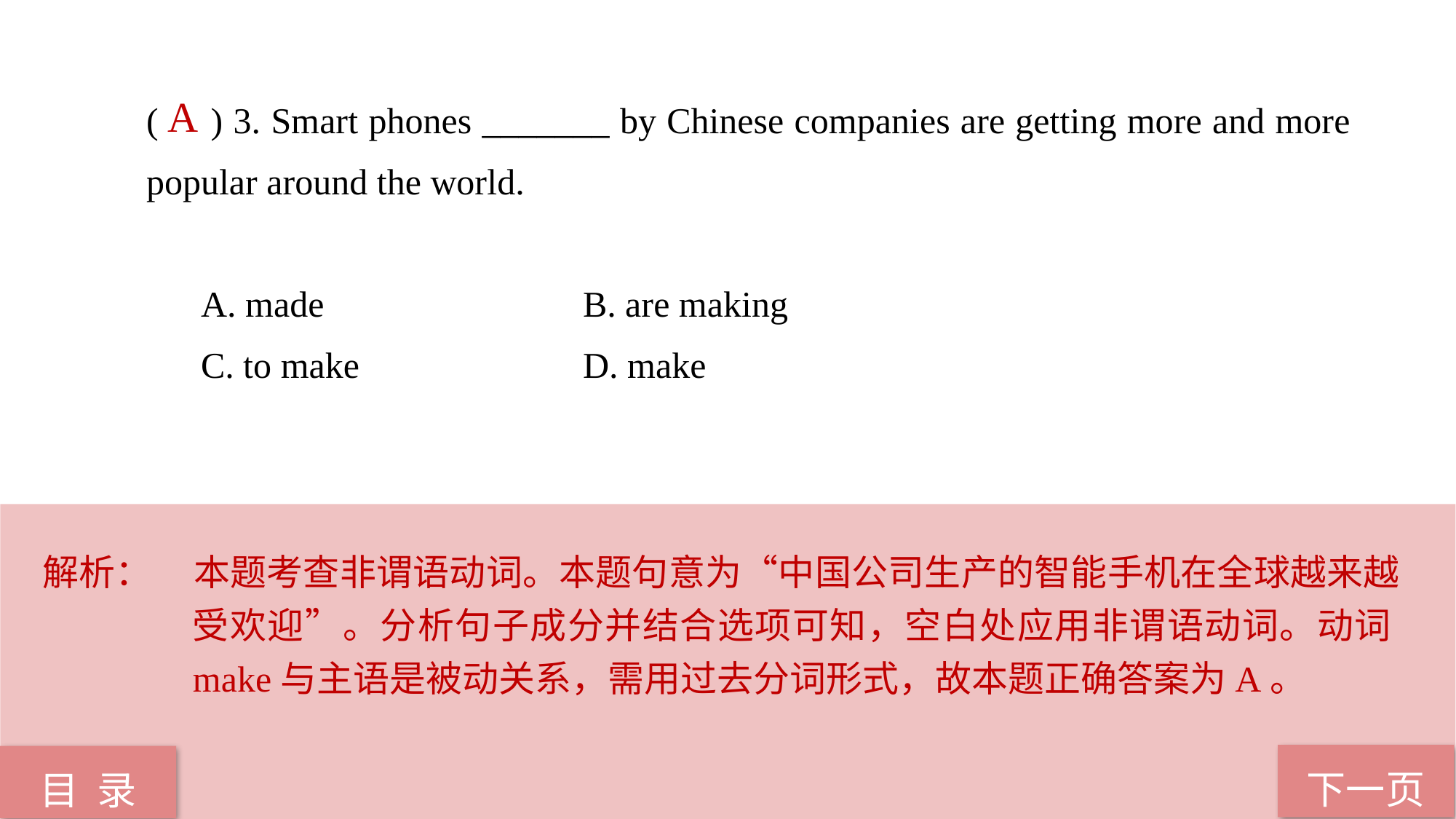

(     ) 3. Smart phones _______ by Chinese companies are getting more and more popular around the world.

A. made 			B. are making
C. to make 		D. make
  A
解析：	本题考查非谓语动词。本题句意为“中国公司生产的智能手机在全球越来越受欢迎”。分析句子成分并结合选项可知，空白处应用非谓语动词。动词make与主语是被动关系，需用过去分词形式，故本题正确答案为A。